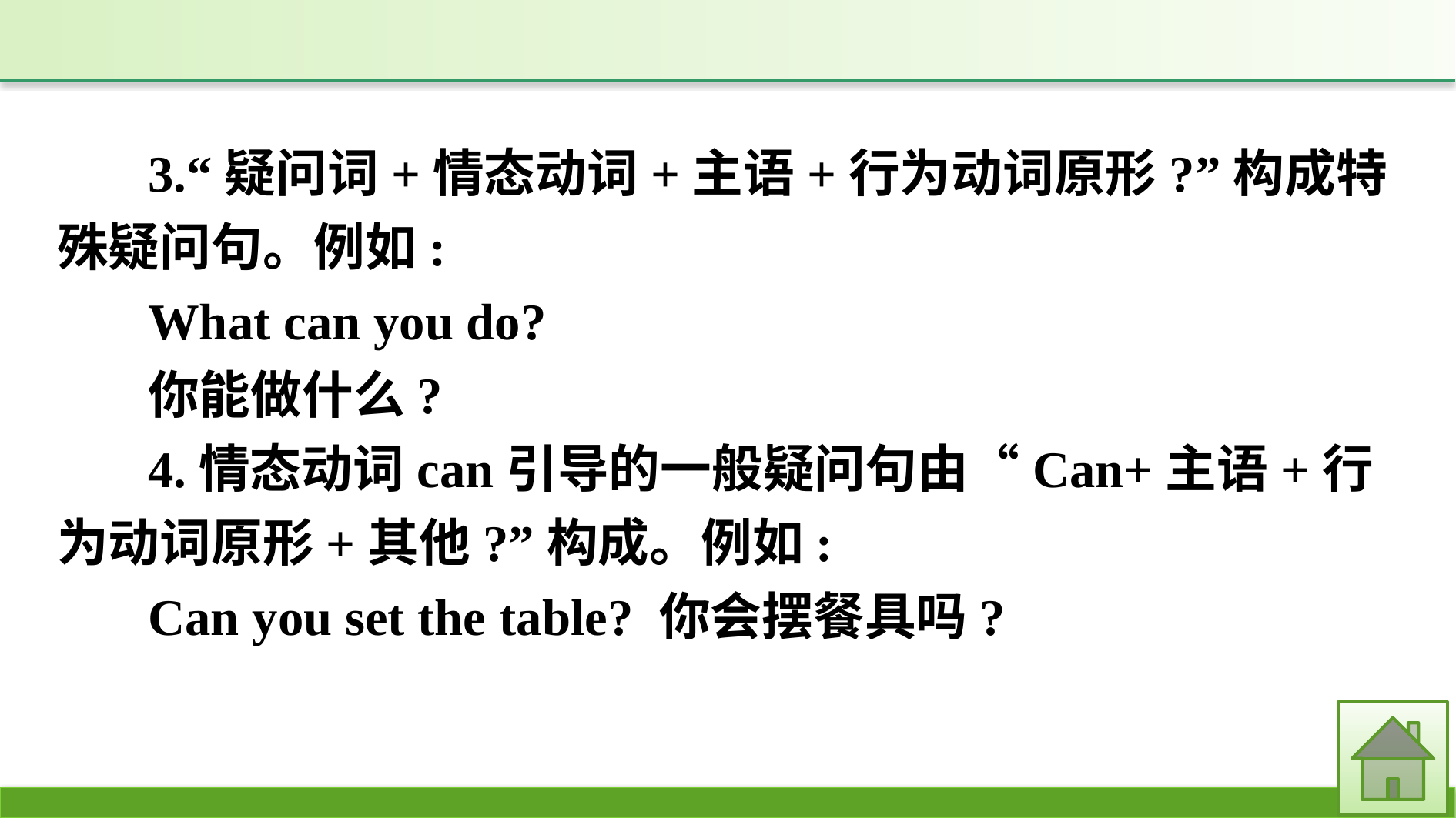

3.“疑问词+情态动词+主语+行为动词原形?”构成特殊疑问句。例如:
What can you do?
你能做什么?
4.情态动词can引导的一般疑问句由“Can+主语+行为动词原形+其他?”构成。例如:
Can you set the table? 你会摆餐具吗?